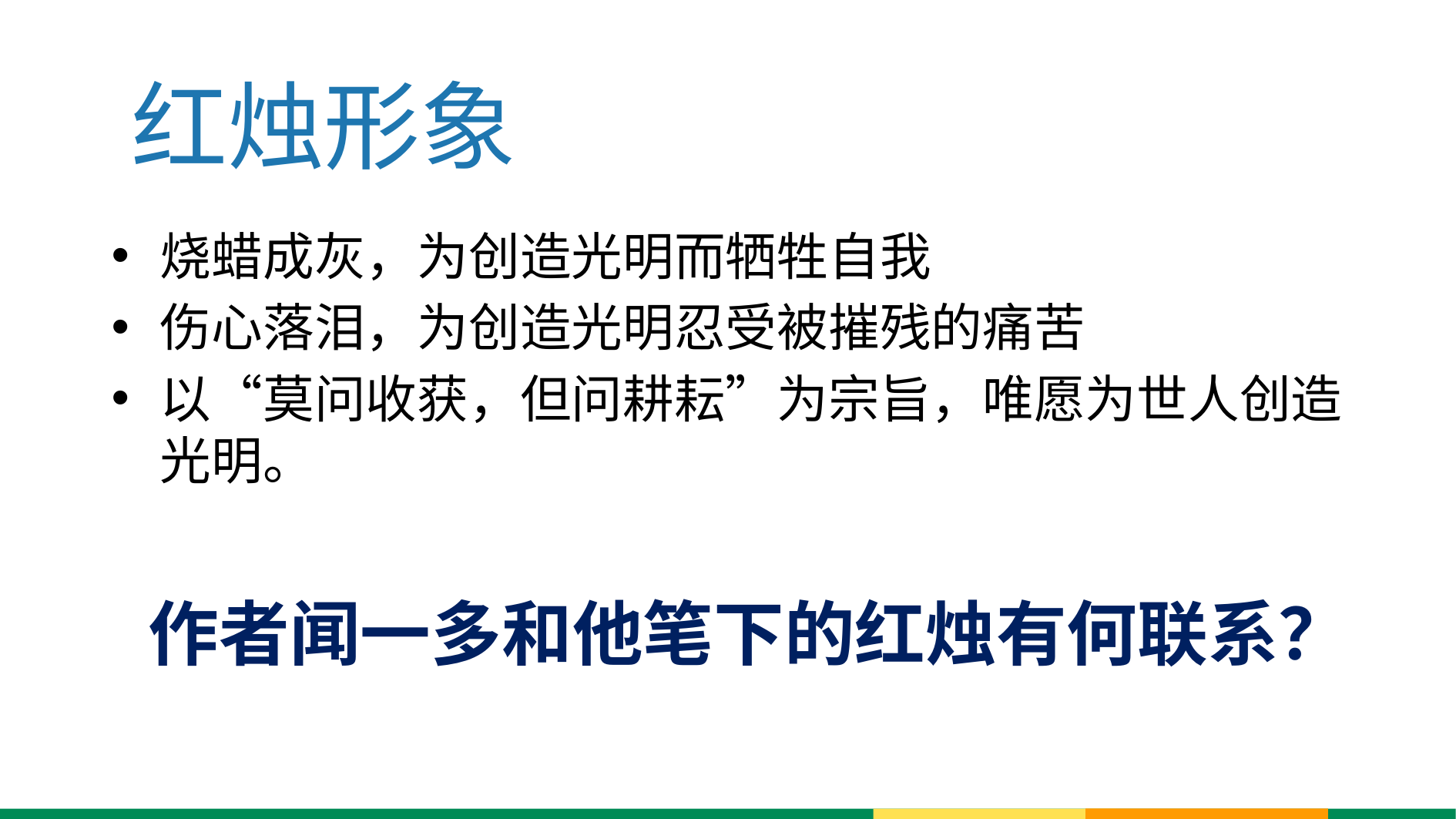

# 红烛形象
烧蜡成灰，为创造光明而牺牲自我
伤心落泪，为创造光明忍受被摧残的痛苦
以“莫问收获，但问耕耘”为宗旨，唯愿为世人创造光明。
作者闻一多和他笔下的红烛有何联系？